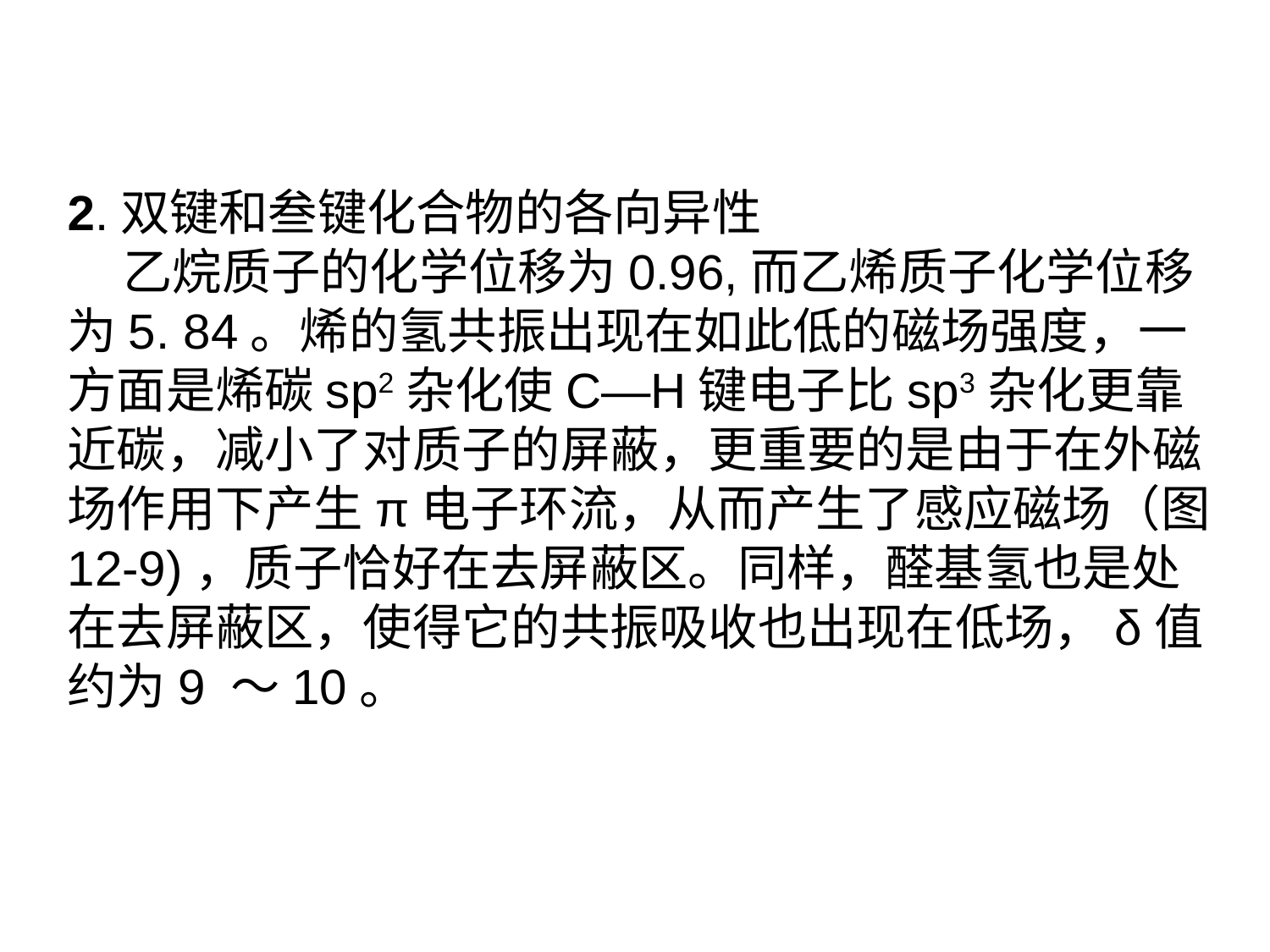

2.双键和叁键化合物的各向异性
    乙烷质子的化学位移为0.96,而乙烯质子化学位移为5. 84。烯的氢共振出现在如此低的磁场强度，一方面是烯碳sp2杂化使C—H键电子比sp3杂化更靠近碳，减小了对质子的屏蔽，更重要的是由于在外磁场作用下产生π电子环流，从而产生了感应磁场（图12-9)，质子恰好在去屏蔽区。同样，醛基氢也是处在去屏蔽区，使得它的共振吸收也出现在低场，δ值约为9 〜10。